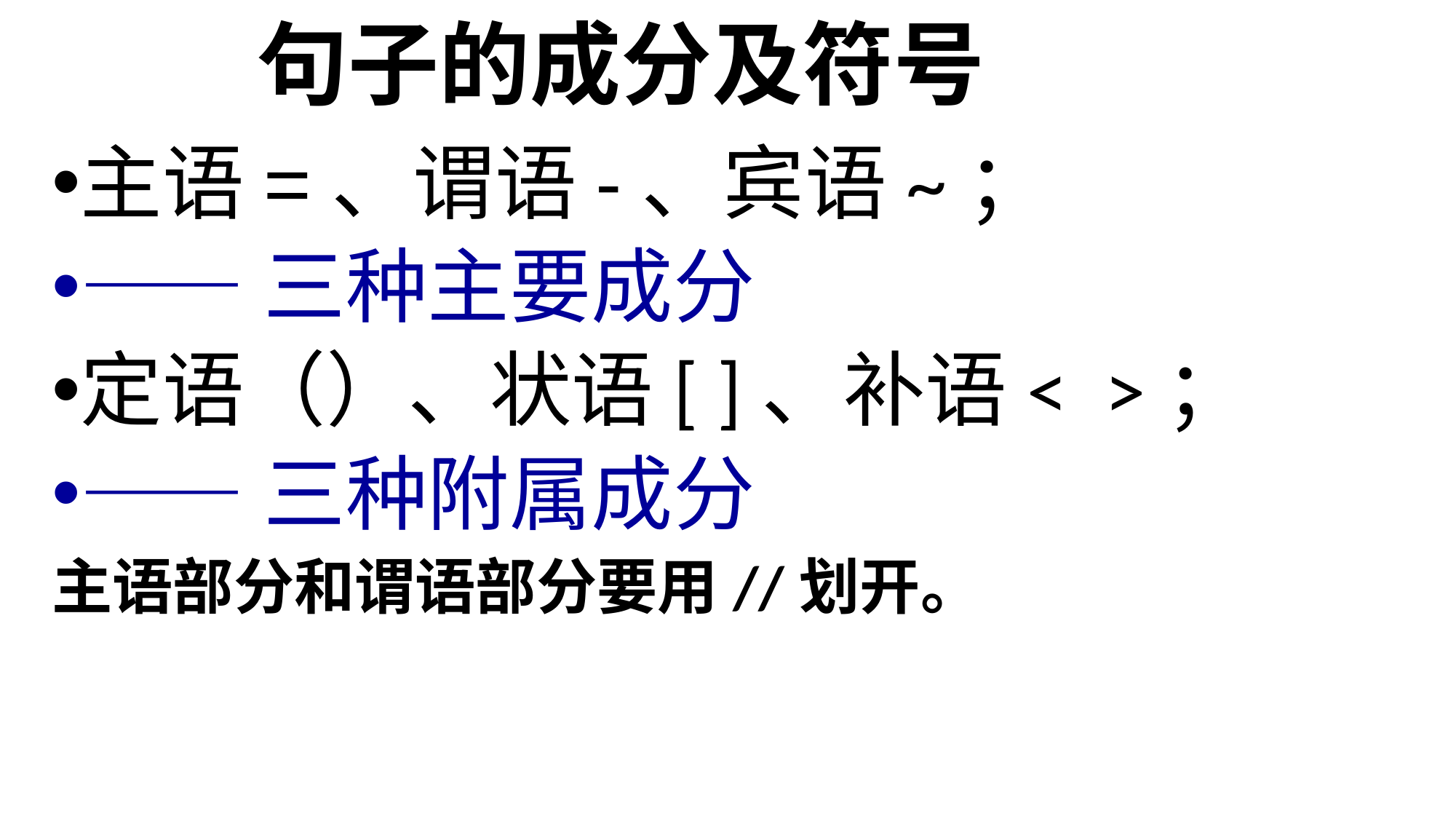

# 句子的成分及符号
主语=、谓语-、宾语~；
——三种主要成分
定语（）、状语[ ]、补语<  >；
——三种附属成分
主语部分和谓语部分要用//划开。